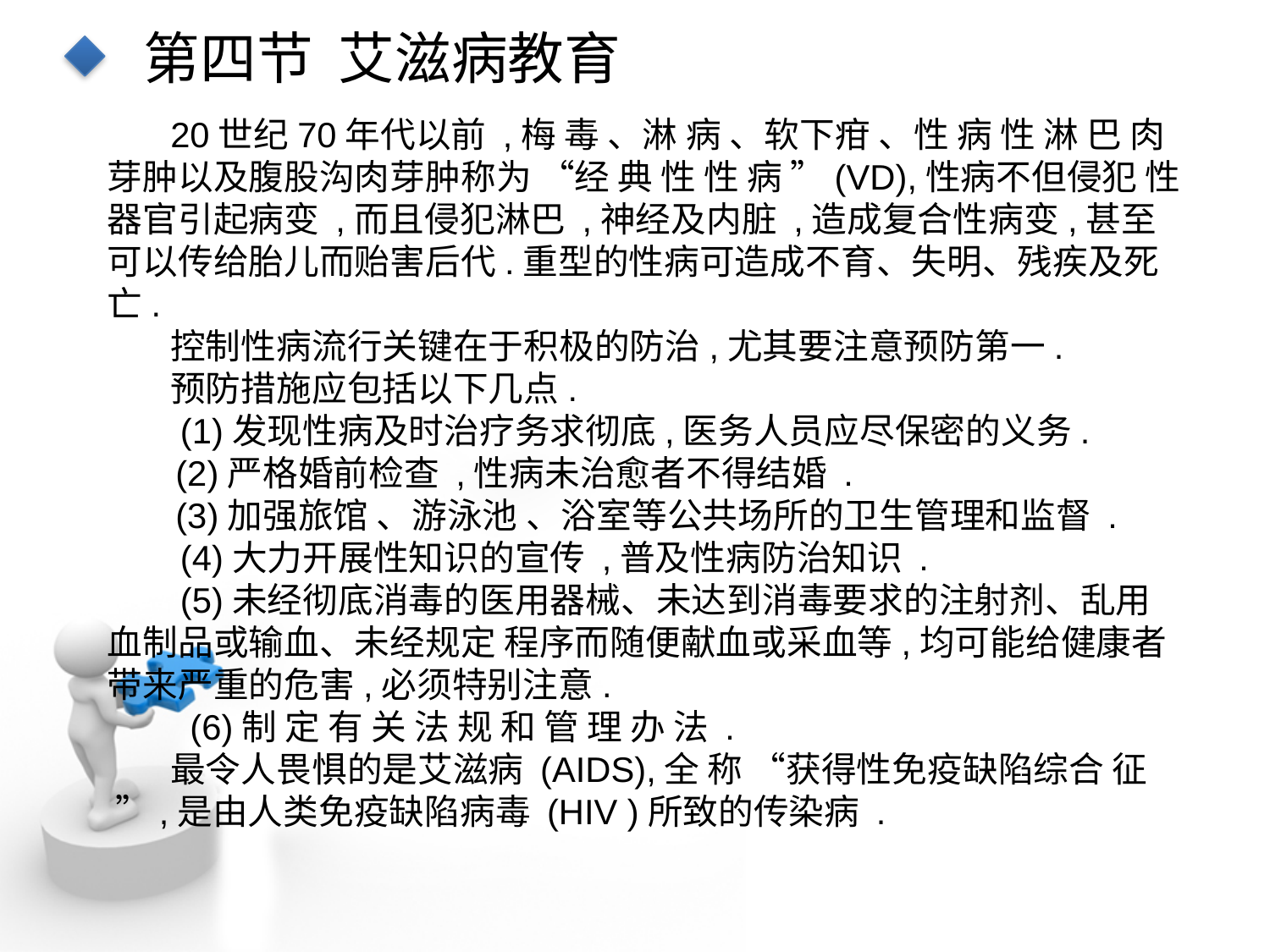

第四节  艾滋病教育

20世纪70年代以前 ,梅 毒 、淋 病 、软下疳 、性 病 性 淋 巴 肉 芽肿以及腹股沟肉芽肿称为 “经 典 性 性 病 ”(VD),性病不但侵犯 性 器官引起病变 ,而且侵犯淋巴 ,神经及内脏 ,造成复合性病变,甚至可以传给胎儿而贻害后代.重型的性病可造成不育、失明、残疾及死亡.
控制性病流行关键在于积极的防治,尤其要注意预防第一.
预防措施应包括以下几点.
 (1)发现性病及时治疗务求彻底,医务人员应尽保密的义务.
       (2)严格婚前检查 ,性病未治愈者不得结婚 .
       (3)加强旅馆 、游泳池 、浴室等公共场所的卫生管理和监督 .
 (4)大力开展性知识的宣传 ,普及性病防治知识 .
 (5)未经彻底消毒的医用器械、未达到消毒要求的注射剂、乱用血制品或输血、未经规定 程序而随便献血或采血等,均可能给健康者带来严重的危害,必须特别注意.
  (6)制 定 有 关 法 规 和 管 理 办 法 .
最令人畏惧的是艾滋病 (AIDS),全 称 “获得性免疫缺陷综合 征 ”,是由人类免疫缺陷病毒 (HIV )所致的传染病 .

点击添加文本
点击添加文本
点击添加文本
点击添加文本